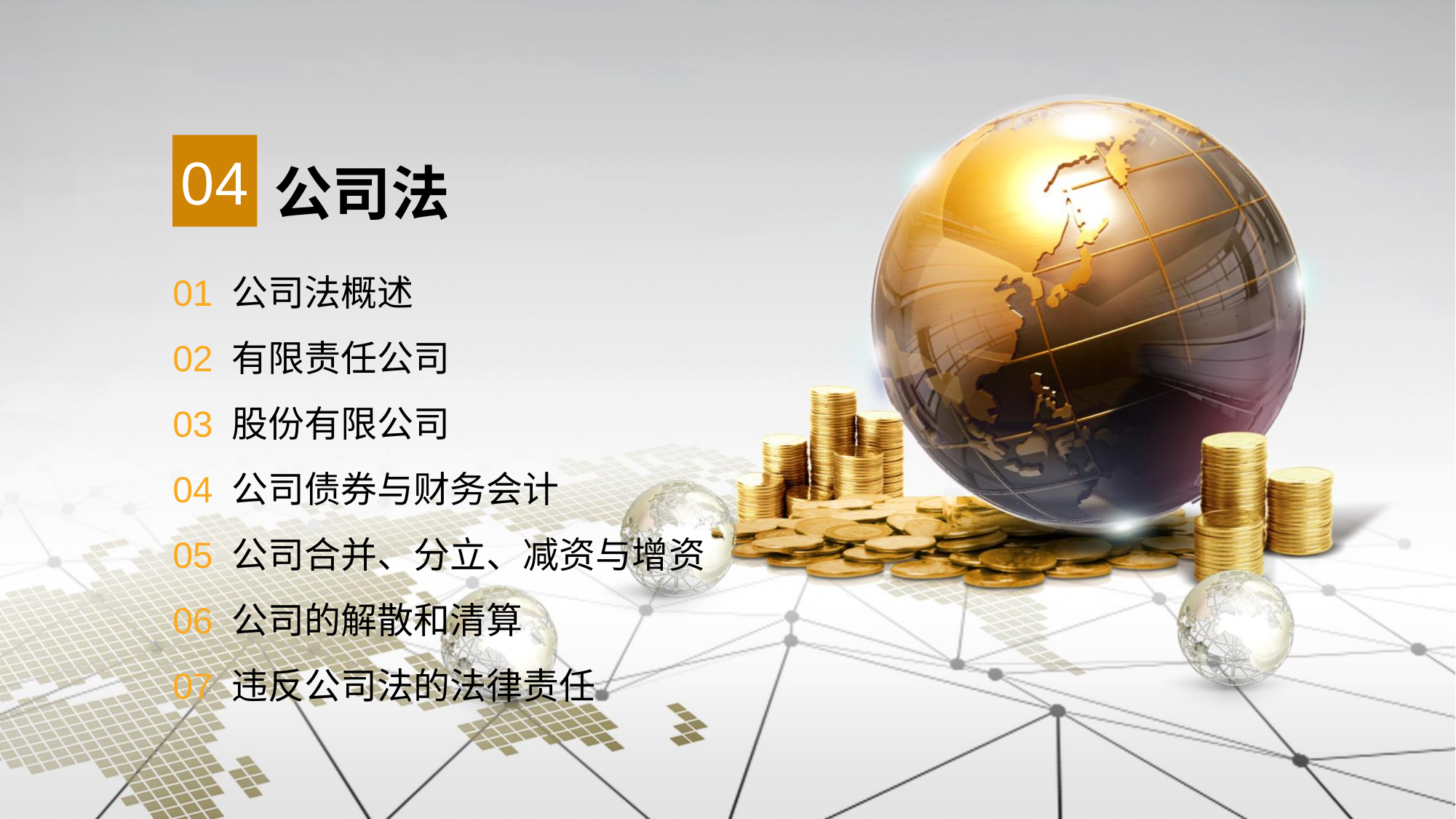

04
公司法
01 公司法概述
02 有限责任公司
03 股份有限公司
04 公司债券与财务会计
05 公司合并、分立、减资与增资
06 公司的解散和清算
07 违反公司法的法律责任